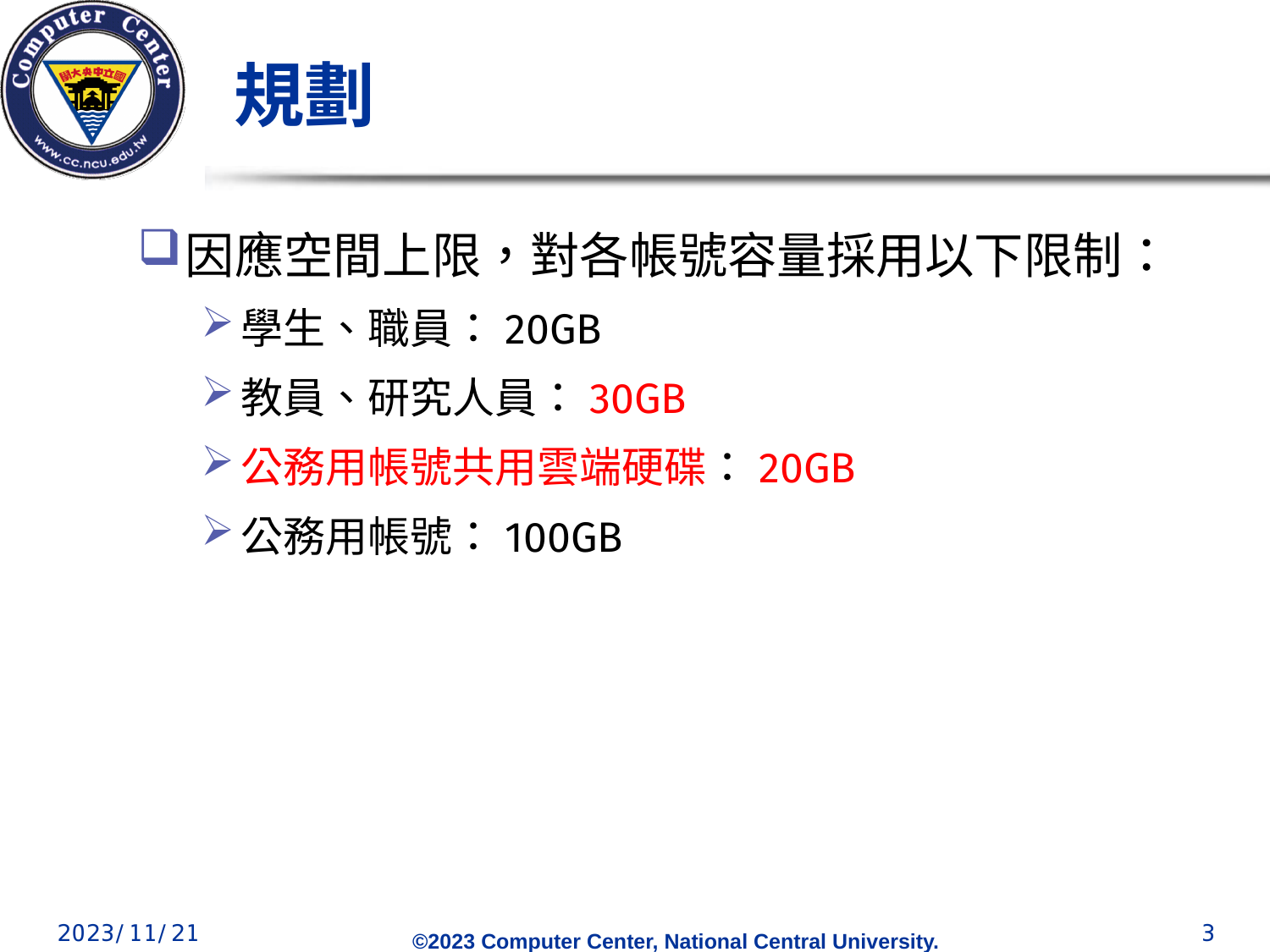

# 規劃
因應空間上限，對各帳號容量採用以下限制：
學生、職員：20GB
教員、研究人員：30GB
公務用帳號共用雲端硬碟：20GB
公務用帳號：100GB

2023/11/21
3